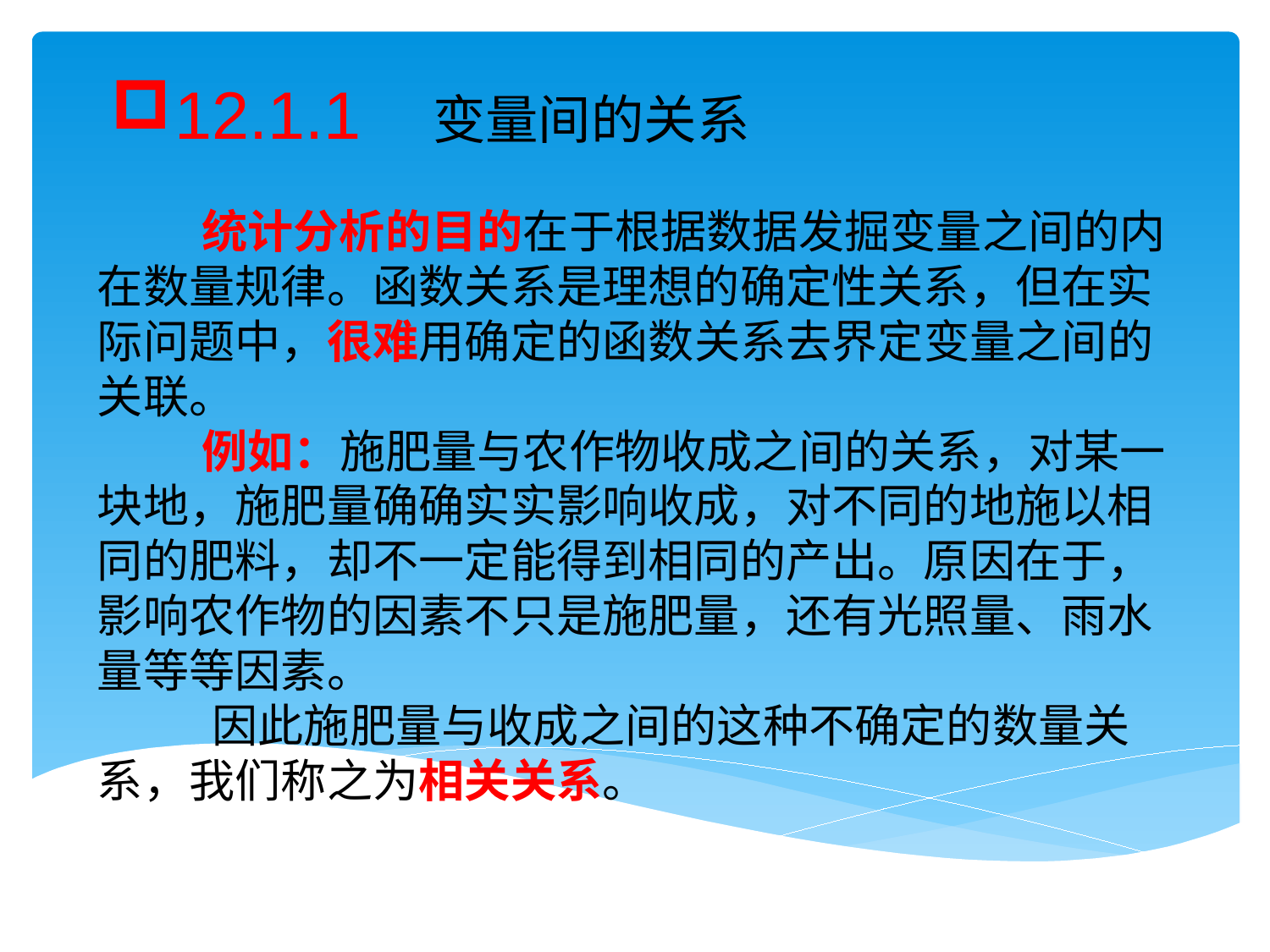

12.1.1    变量间的关系
         统计分析的目的在于根据数据发掘变量之间的内在数量规律。函数关系是理想的确定性关系，但在实际问题中，很难用确定的函数关系去界定变量之间的关联。
         例如：施肥量与农作物收成之间的关系，对某一块地，施肥量确确实实影响收成，对不同的地施以相同的肥料，却不一定能得到相同的产出。原因在于，影响农作物的因素不只是施肥量，还有光照量、雨水量等等因素。
          因此施肥量与收成之间的这种不确定的数量关系，我们称之为相关关系。